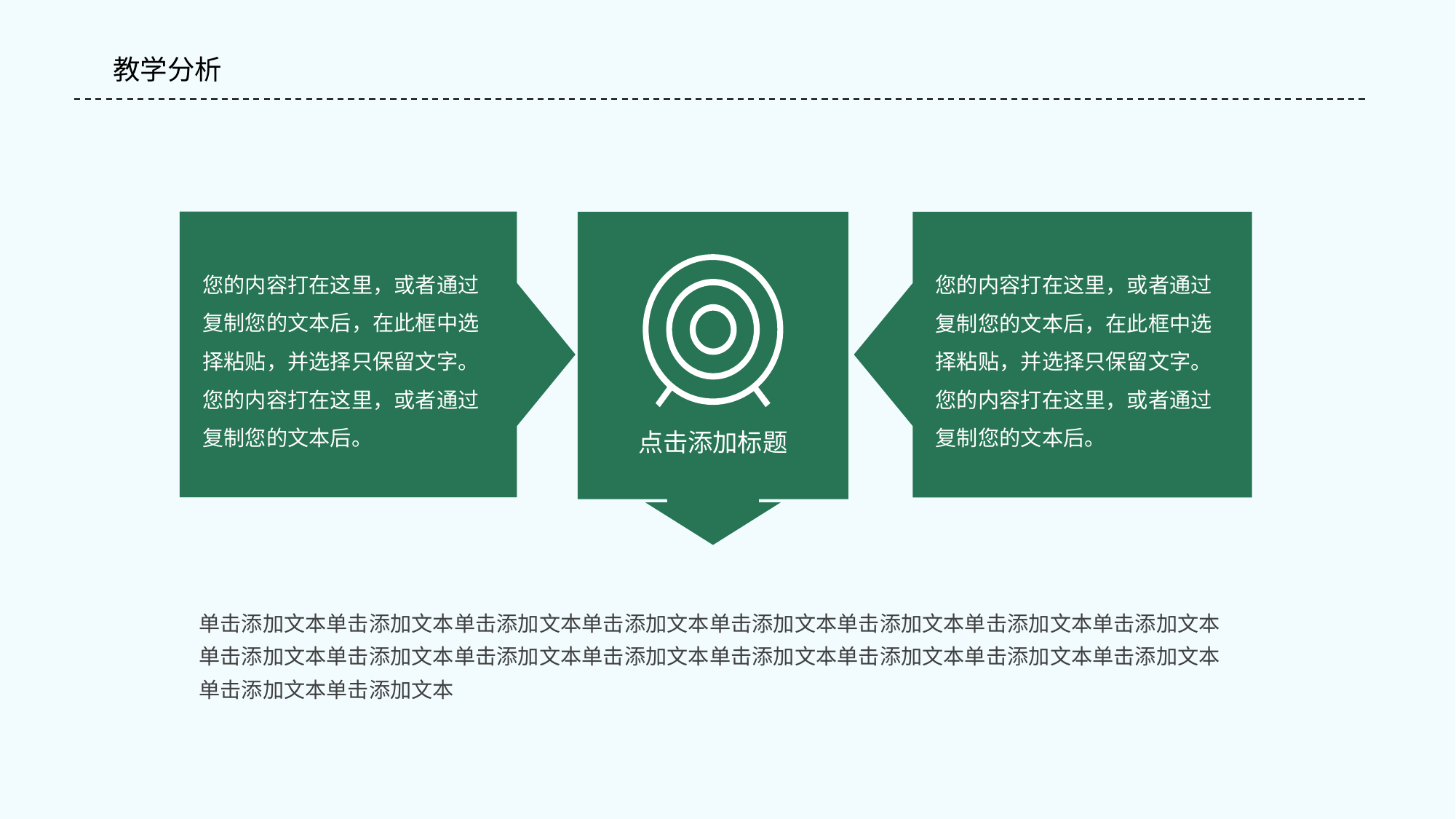

#
教学分析
您的内容打在这里，或者通过复制您的文本后，在此框中选择粘贴，并选择只保留文字。您的内容打在这里，或者通过复制您的文本后。
您的内容打在这里，或者通过复制您的文本后，在此框中选择粘贴，并选择只保留文字。您的内容打在这里，或者通过复制您的文本后。

点击添加标题
单击添加文本单击添加文本单击添加文本单击添加文本单击添加文本单击添加文本单击添加文本单击添加文本单击添加文本单击添加文本单击添加文本单击添加文本单击添加文本单击添加文本单击添加文本单击添加文本单击添加文本单击添加文本